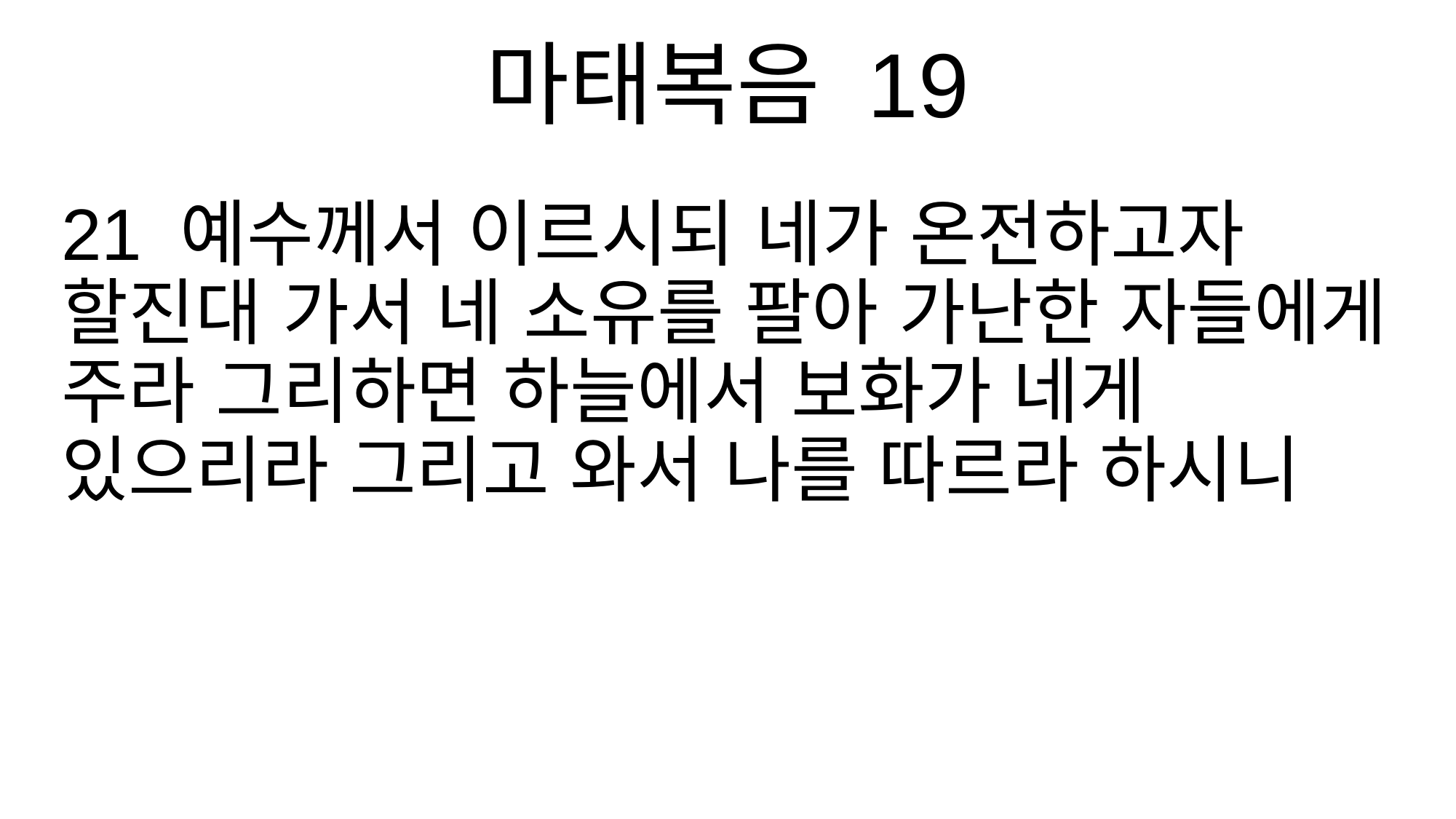

마태복음 19
21 예수께서 이르시되 네가 온전하고자 할진대 가서 네 소유를 팔아 가난한 자들에게 주라 그리하면 하늘에서 보화가 네게 있으리라 그리고 와서 나를 따르라 하시니